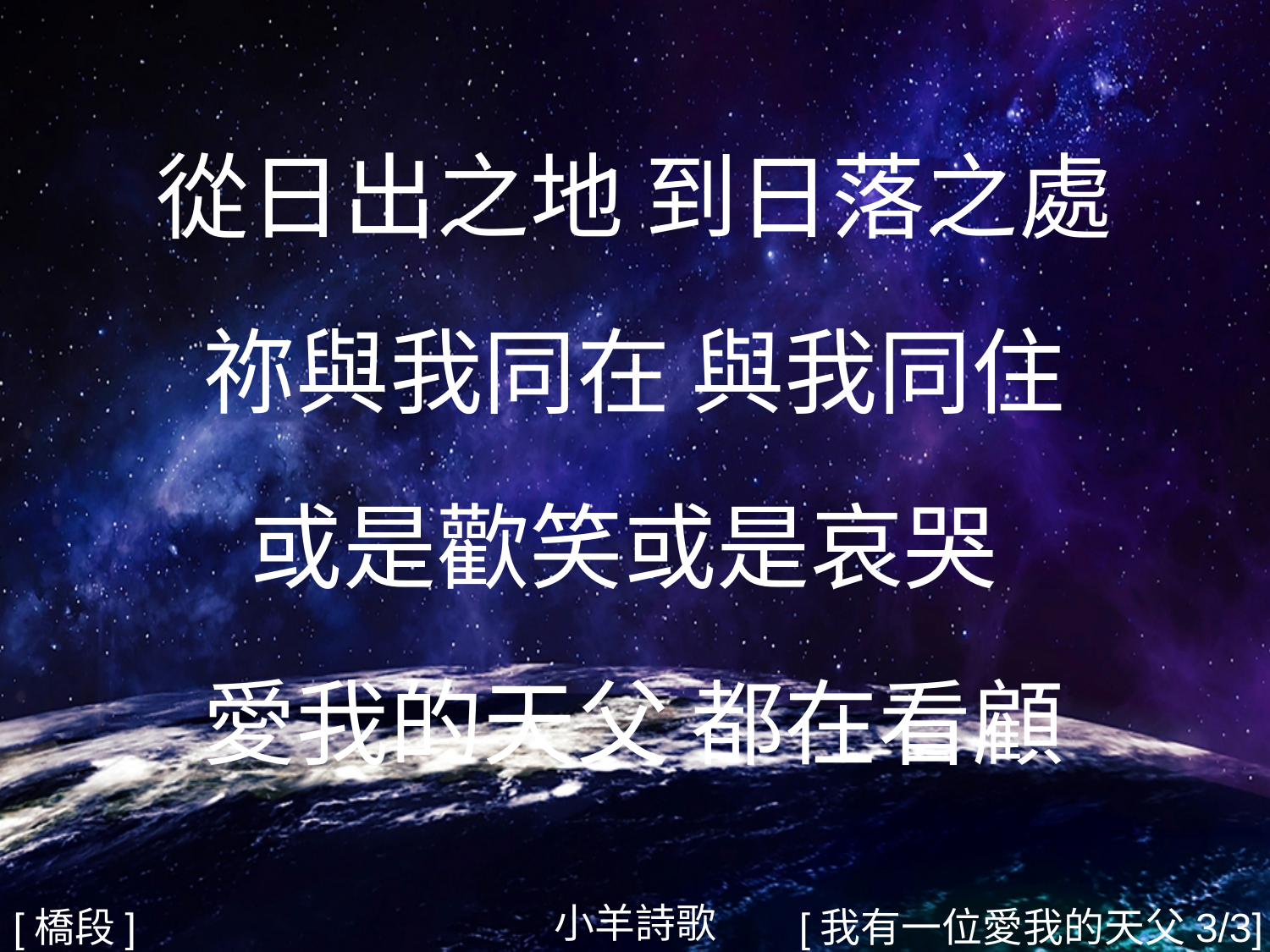

從日出之地 到日落之處

祢與我同在 與我同住

或是歡笑或是哀哭

愛我的天父 都在看顧
#

小羊詩歌
[橋段]
[我有一位愛我的天父3/3]